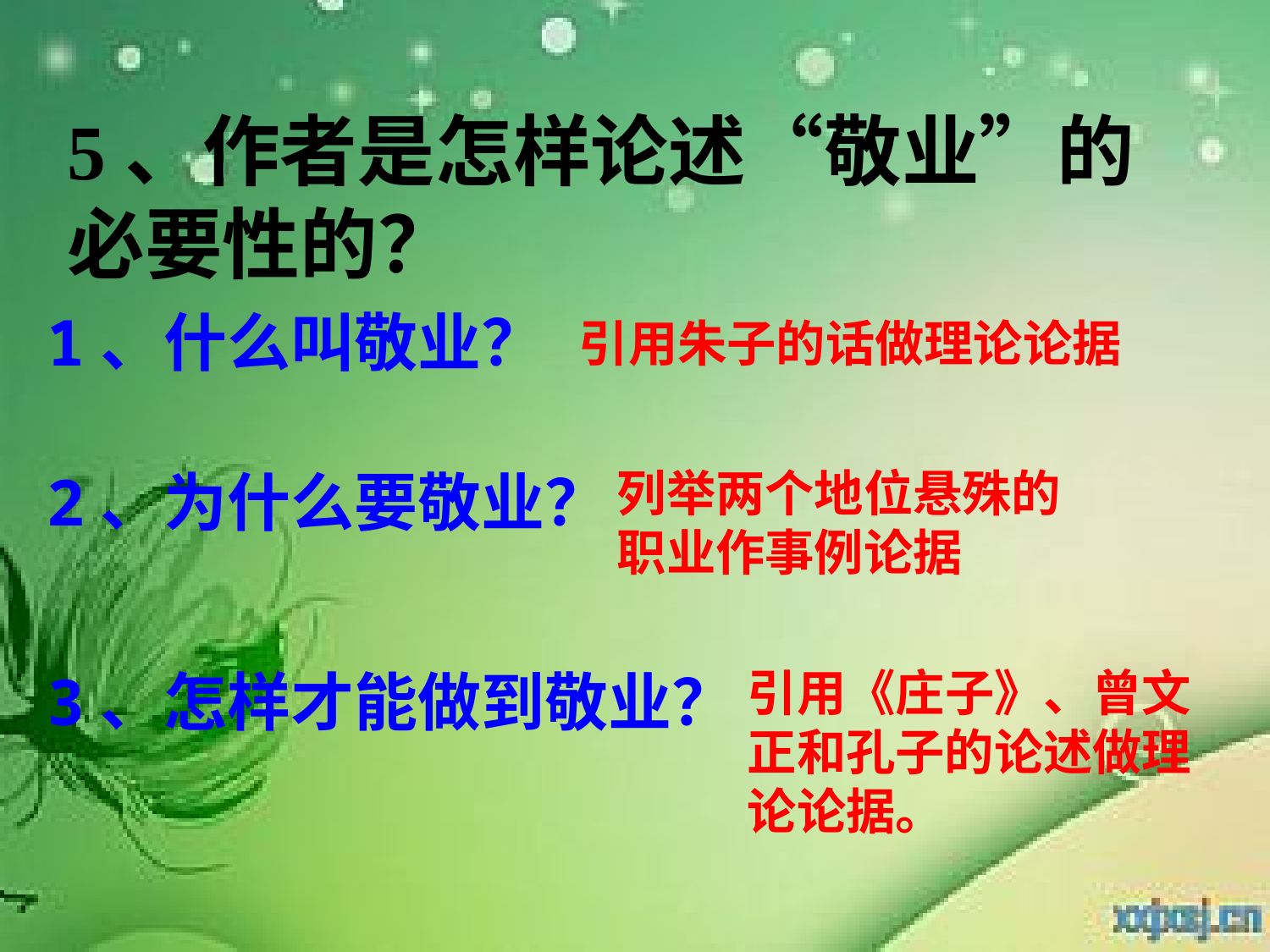

5、作者是怎样论述“敬业”的必要性的？
1、什么叫敬业？
引用朱子的话做理论论据
2、为什么要敬业？
列举两个地位悬殊的职业作事例论据
3、怎样才能做到敬业？
引用《庄子》、曾文正和孔子的论述做理论论据。